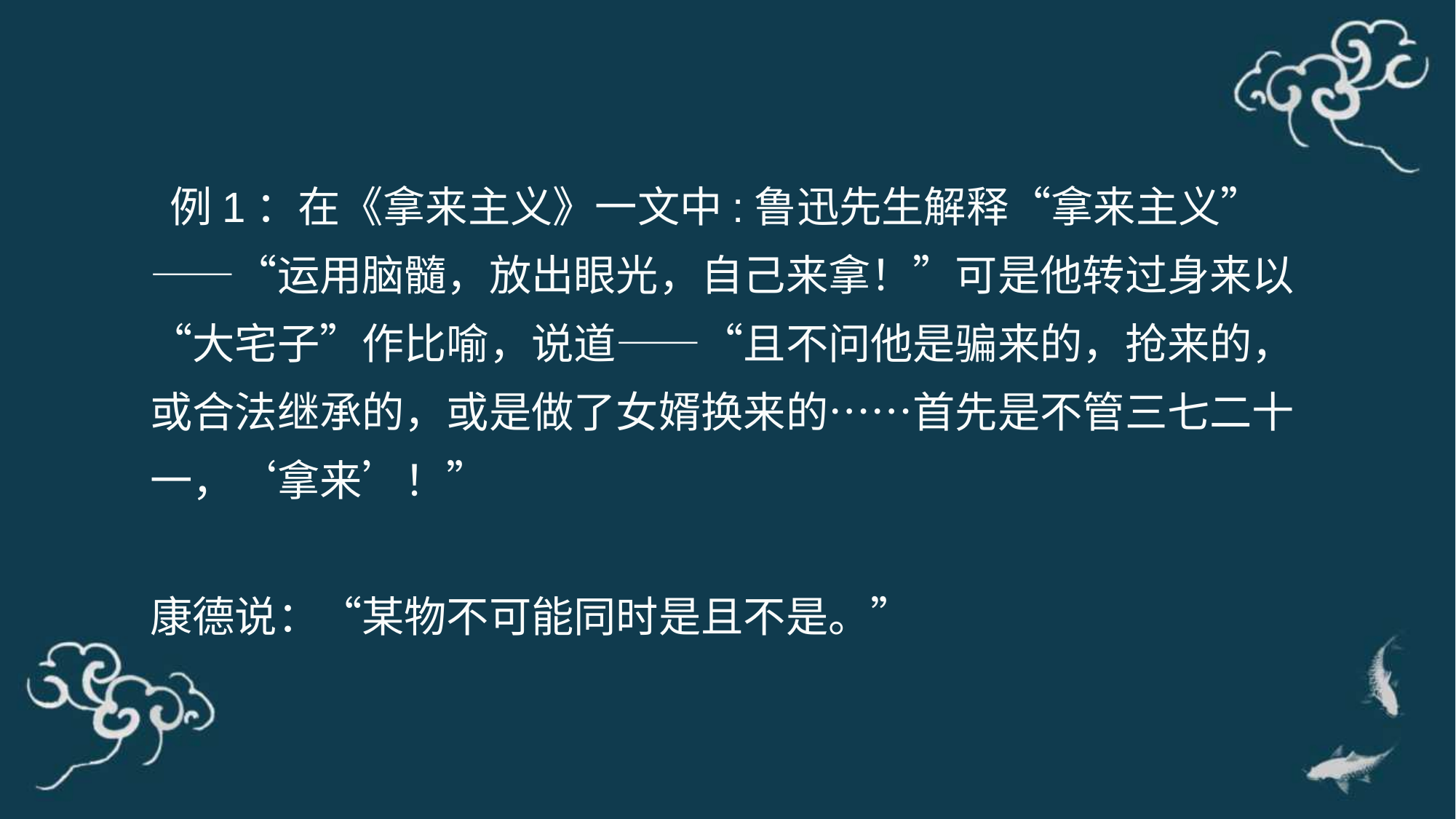

例1：在《拿来主义》一文中:鲁迅先生解释“拿来主义”——“运用脑髓，放出眼光，自己来拿！”可是他转过身来以“大宅子”作比喻，说道——“且不问他是骗来的，抢来的，或合法继承的，或是做了女婿换来的……首先是不管三七二十一，‘拿来’！”

康德说：“某物不可能同时是且不是。”